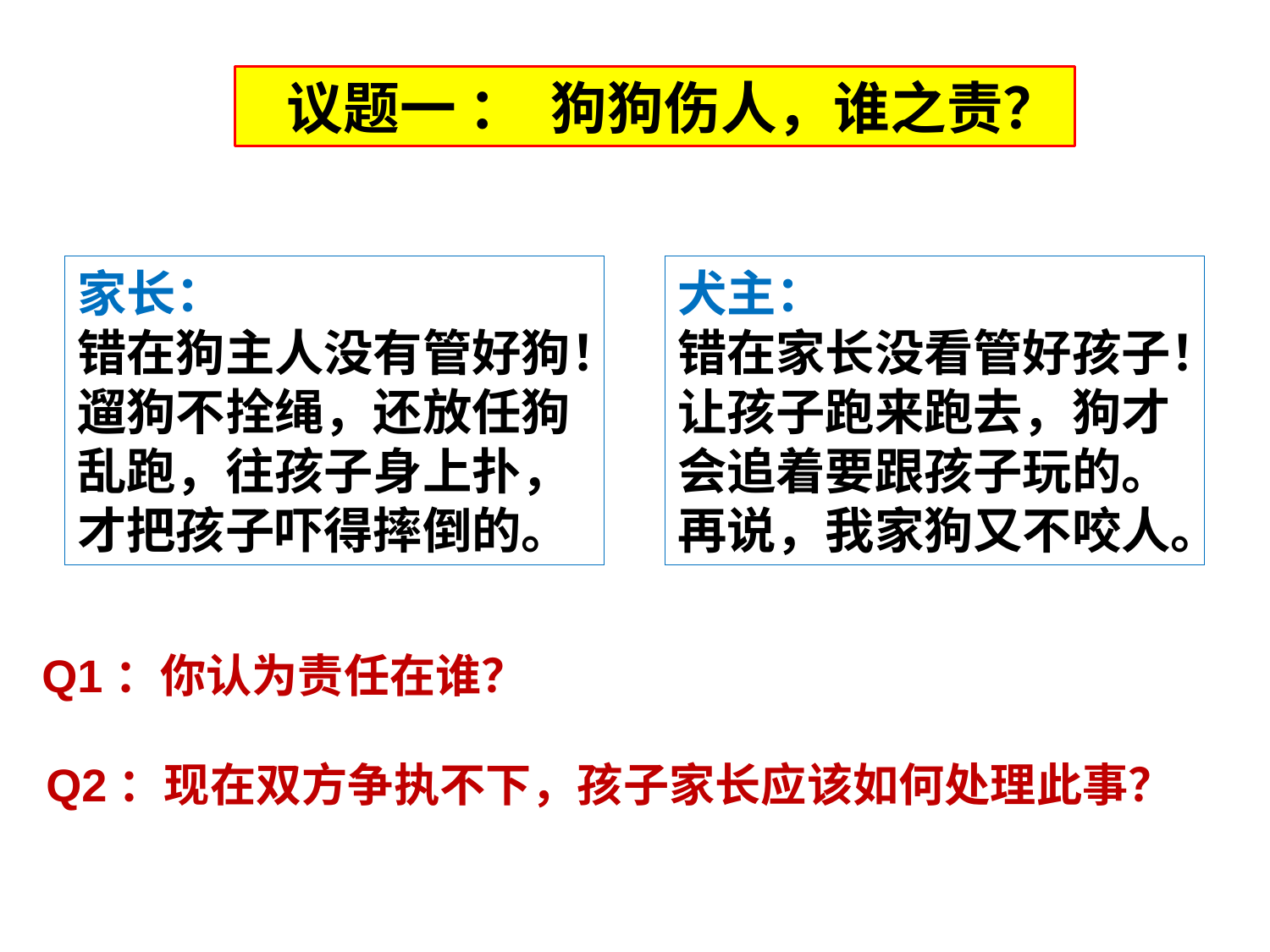

议题一 ：  狗狗伤人，谁之责？
家长：
错在狗主人没有管好狗！遛狗不拴绳，还放任狗乱跑，往孩子身上扑，才把孩子吓得摔倒的。
犬主：
错在家长没看管好孩子！让孩子跑来跑去，狗才会追着要跟孩子玩的。再说，我家狗又不咬人。
Q1：你认为责任在谁？
# Q2：现在双方争执不下，孩子家长应该如何处理此事？